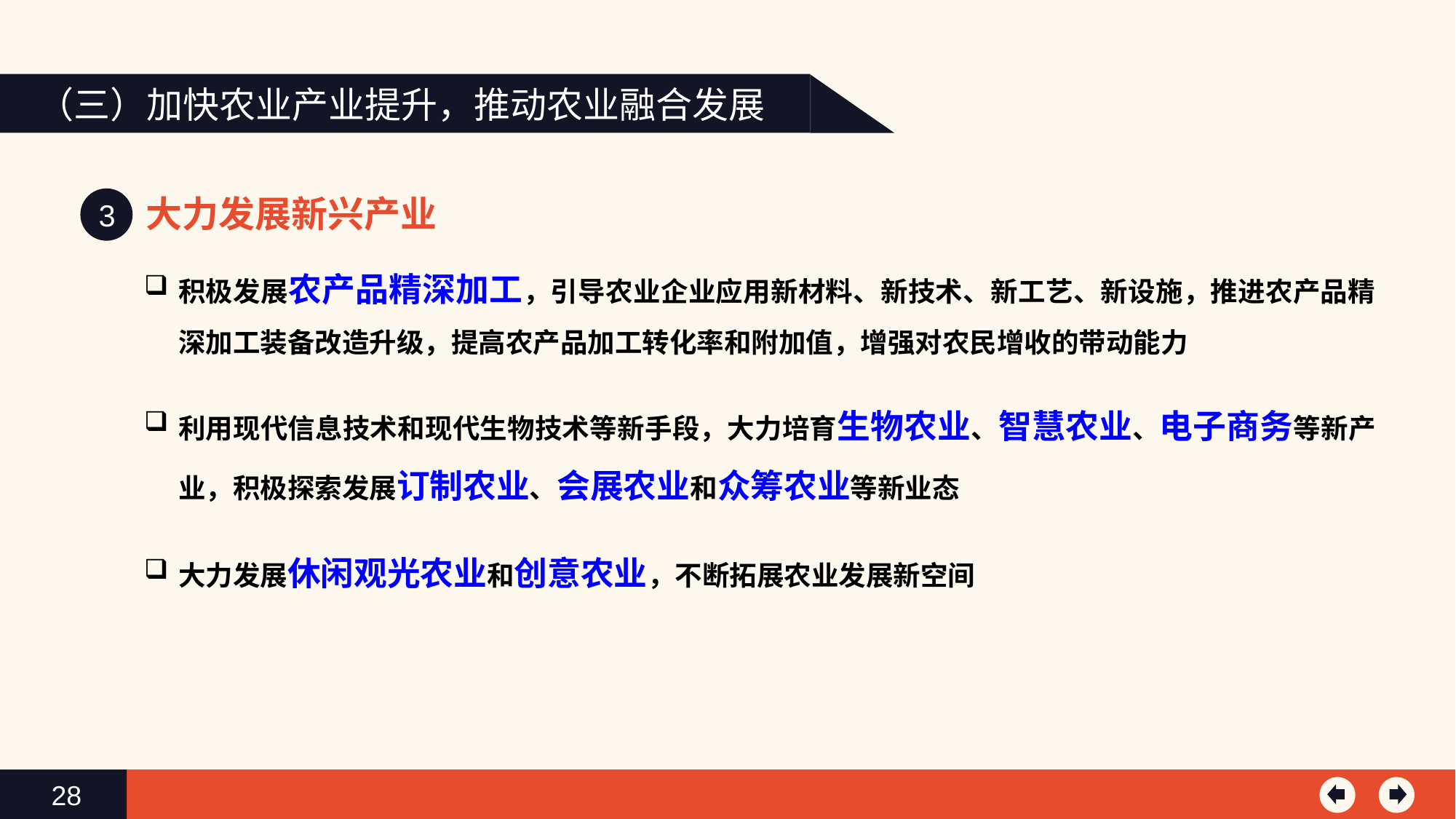

（三）加快农业产业提升，推动农业融合发展
大力发展新兴产业
3
积极发展农产品精深加工，引导农业企业应用新材料、新技术、新工艺、新设施，推进农产品精深加工装备改造升级，提高农产品加工转化率和附加值，增强对农民增收的带动能力
利用现代信息技术和现代生物技术等新手段，大力培育生物农业、智慧农业、电子商务等新产业，积极探索发展订制农业、会展农业和众筹农业等新业态
大力发展休闲观光农业和创意农业，不断拓展农业发展新空间
28